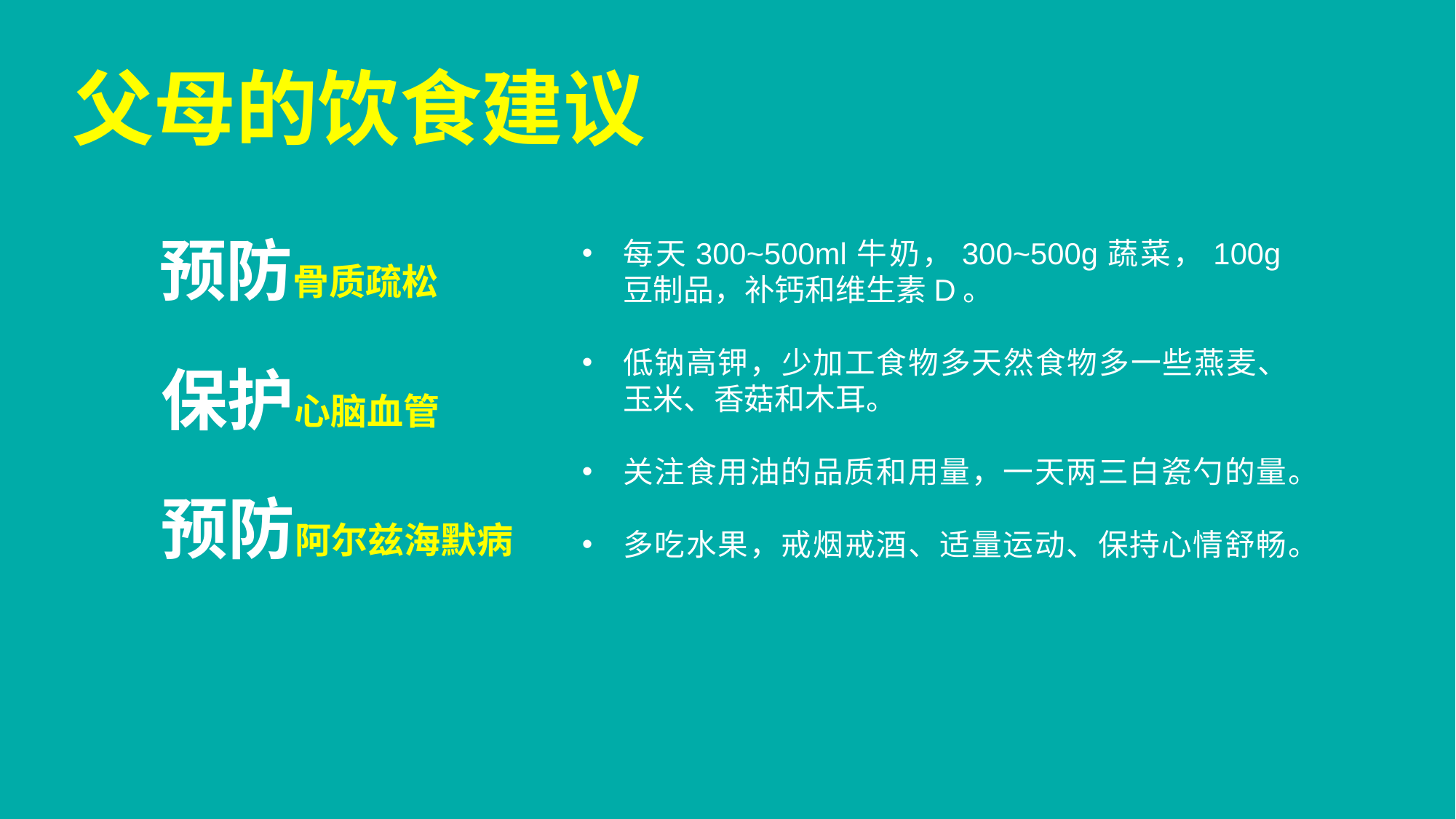

父母的饮食建议
预防骨质疏松
每天300~500ml牛奶，300~500g蔬菜，100g豆制品，补钙和维生素D。

低钠高钾，少加工食物多天然食物多一些燕麦、玉米、香菇和木耳。

关注食用油的品质和用量，一天两三白瓷勺的量。

多吃水果，戒烟戒酒、适量运动、保持心情舒畅。
保护心脑血管
预防阿尔兹海默病